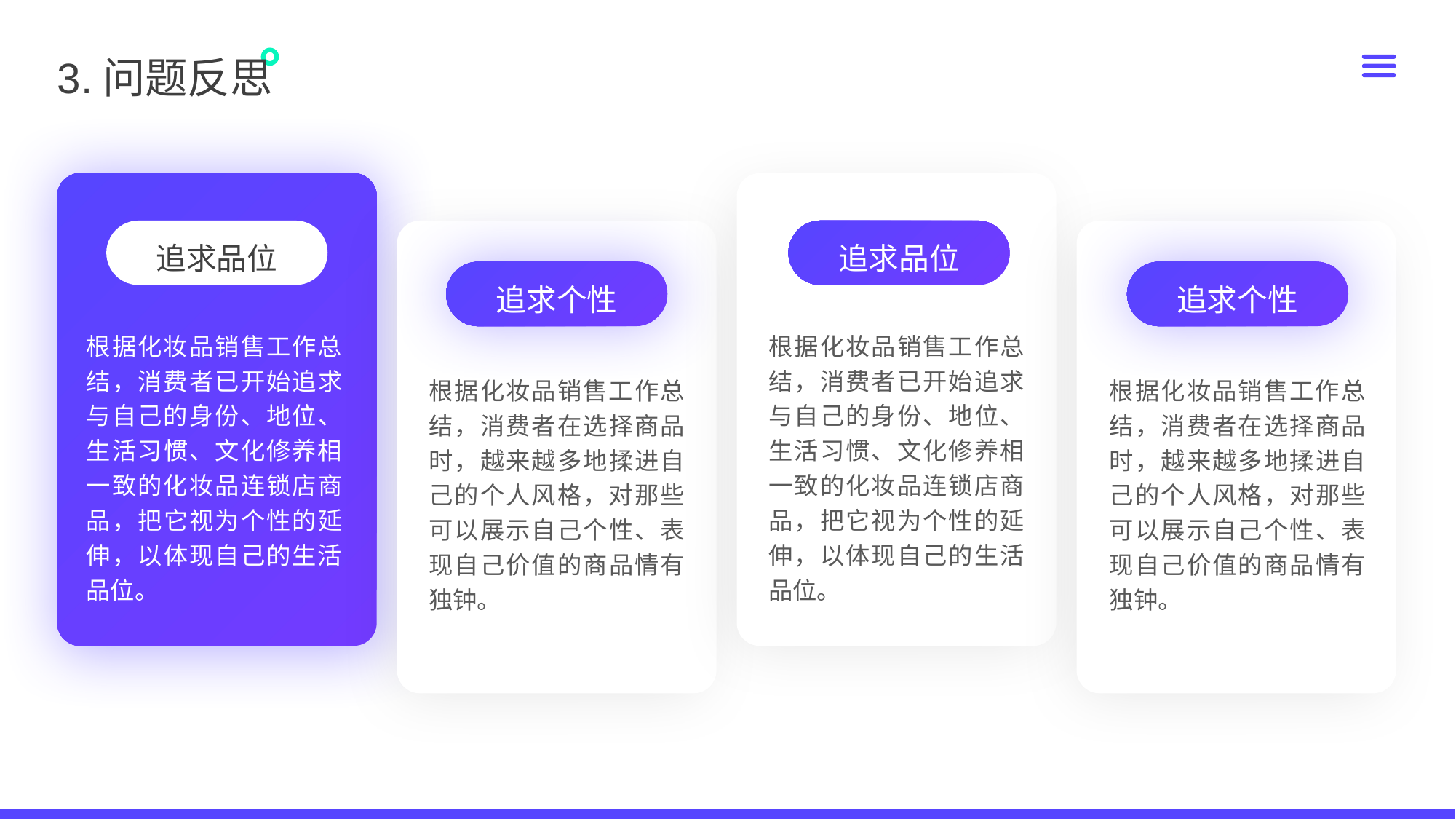

3.问题反思

追求品位
追求品位

追求个性
追求个性
根据化妆品销售工作总结，消费者已开始追求与自己的身份、地位、生活习惯、文化修养相一致的化妆品连锁店商品，把它视为个性的延伸，以体现自己的生活品位。
根据化妆品销售工作总结，消费者已开始追求与自己的身份、地位、生活习惯、文化修养相一致的化妆品连锁店商品，把它视为个性的延伸，以体现自己的生活品位。
根据化妆品销售工作总结，消费者在选择商品时，越来越多地揉进自己的个人风格，对那些可以展示自己个性、表现自己价值的商品情有独钟。
根据化妆品销售工作总结，消费者在选择商品时，越来越多地揉进自己的个人风格，对那些可以展示自己个性、表现自己价值的商品情有独钟。